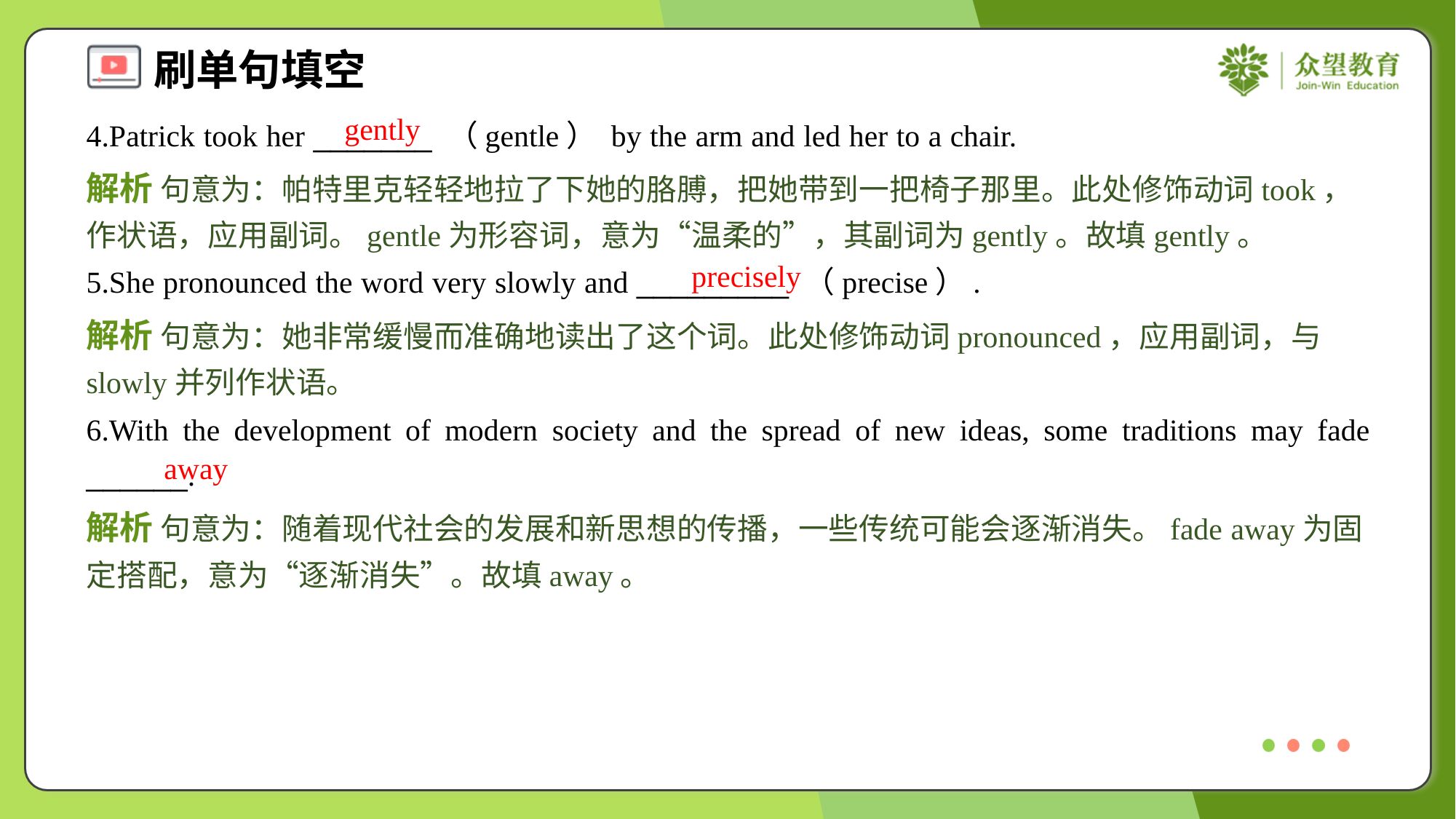

gently
4.Patrick took her _______ （gentle） by the arm and led her to a chair.
解析 句意为：帕特里克轻轻地拉了下她的胳膊，把她带到一把椅子那里。此处修饰动词took，作状语，应用副词。gentle为形容词，意为“温柔的”，其副词为gently。故填gently。
precisely
5.She pronounced the word very slowly and _________ （precise）.
解析 句意为：她非常缓慢而准确地读出了这个词。此处修饰动词pronounced，应用副词，与slowly并列作状语。
6.With the development of modern society and the spread of new ideas, some traditions may fade ______.
away
解析 句意为：随着现代社会的发展和新思想的传播，一些传统可能会逐渐消失。fade away为固定搭配，意为“逐渐消失”。故填away。